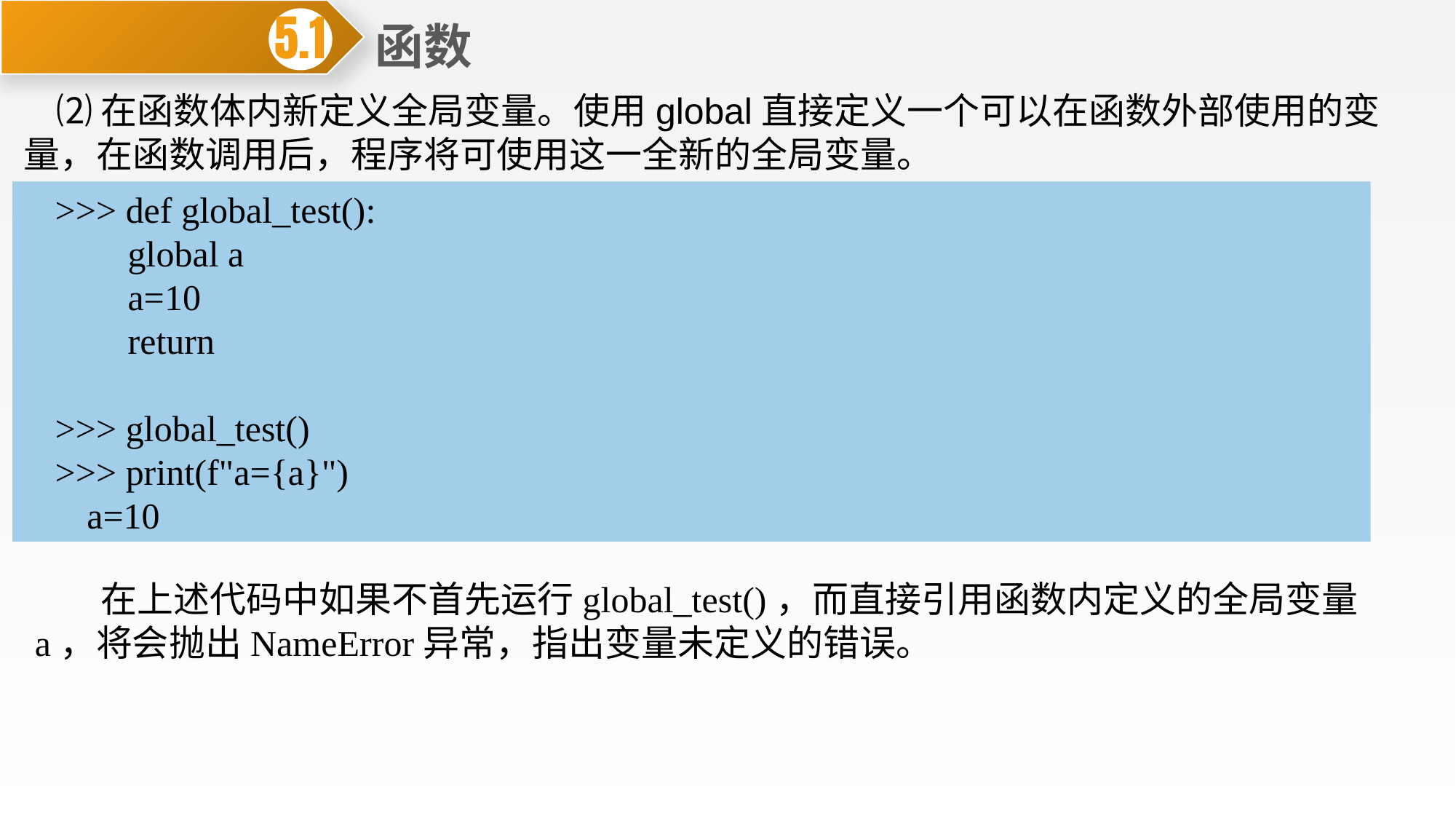

函数

5.1
    ⑵在函数体内新定义全局变量。使用global直接定义一个可以在函数外部使用的变量，在函数调用后，程序将可使用这一全新的全局变量。
>>> def global_test():
        global a
        a=10
        return

>>> global_test()
>>> print(f"a={a}")
a=10

       在上述代码中如果不首先运行global_test()，而直接引用函数内定义的全局变量a，将会抛出NameError异常，指出变量未定义的错误。